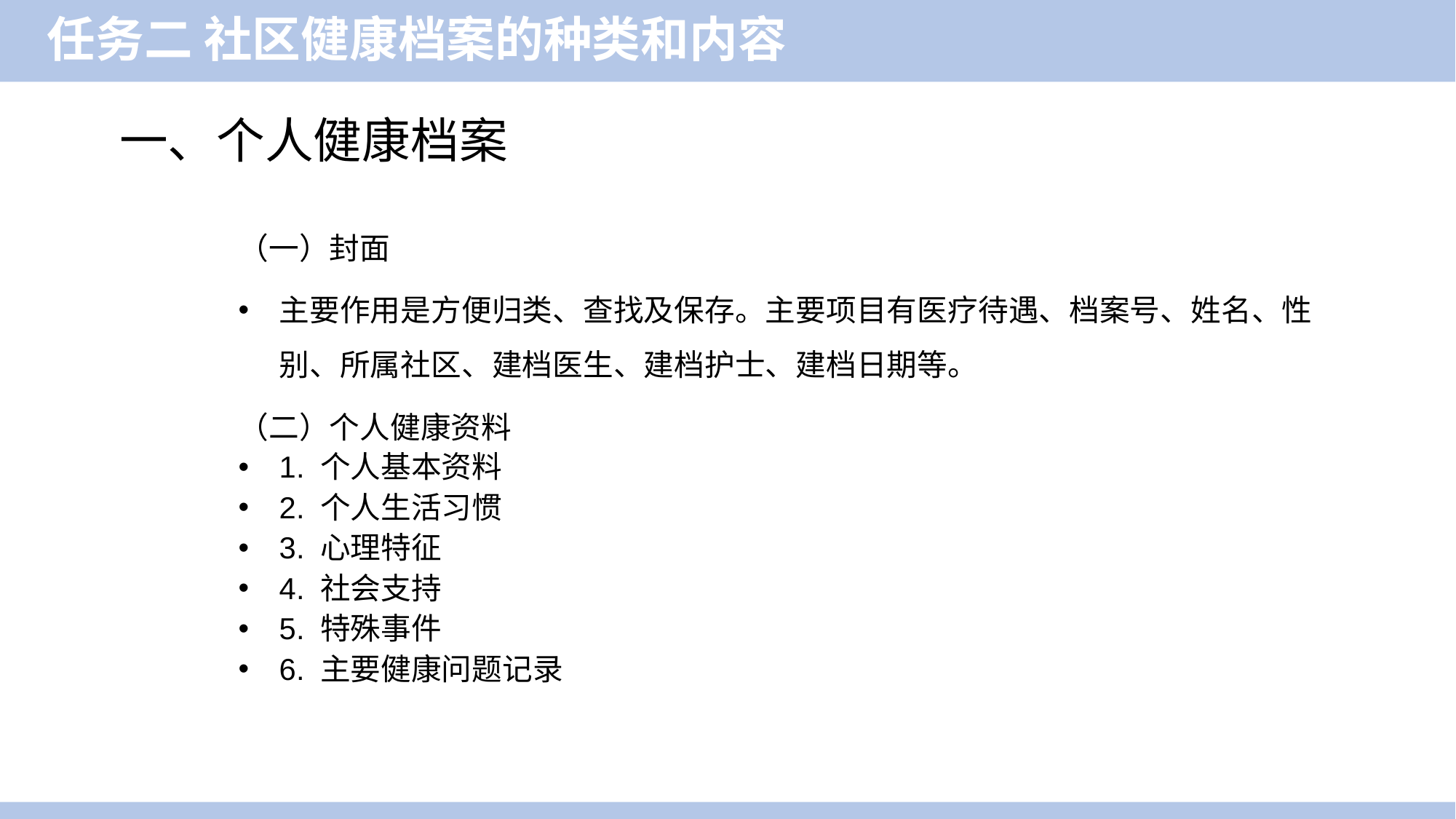

任务二 社区健康档案的种类和内容
一、个人健康档案
（一）封面
主要作用是方便归类、查找及保存。主要项目有医疗待遇、档案号、姓名、性别、所属社区、建档医生、建档护士、建档日期等。
（二）个人健康资料
1. 个人基本资料
2. 个人生活习惯
3. 心理特征
4. 社会支持
5. 特殊事件
6. 主要健康问题记录